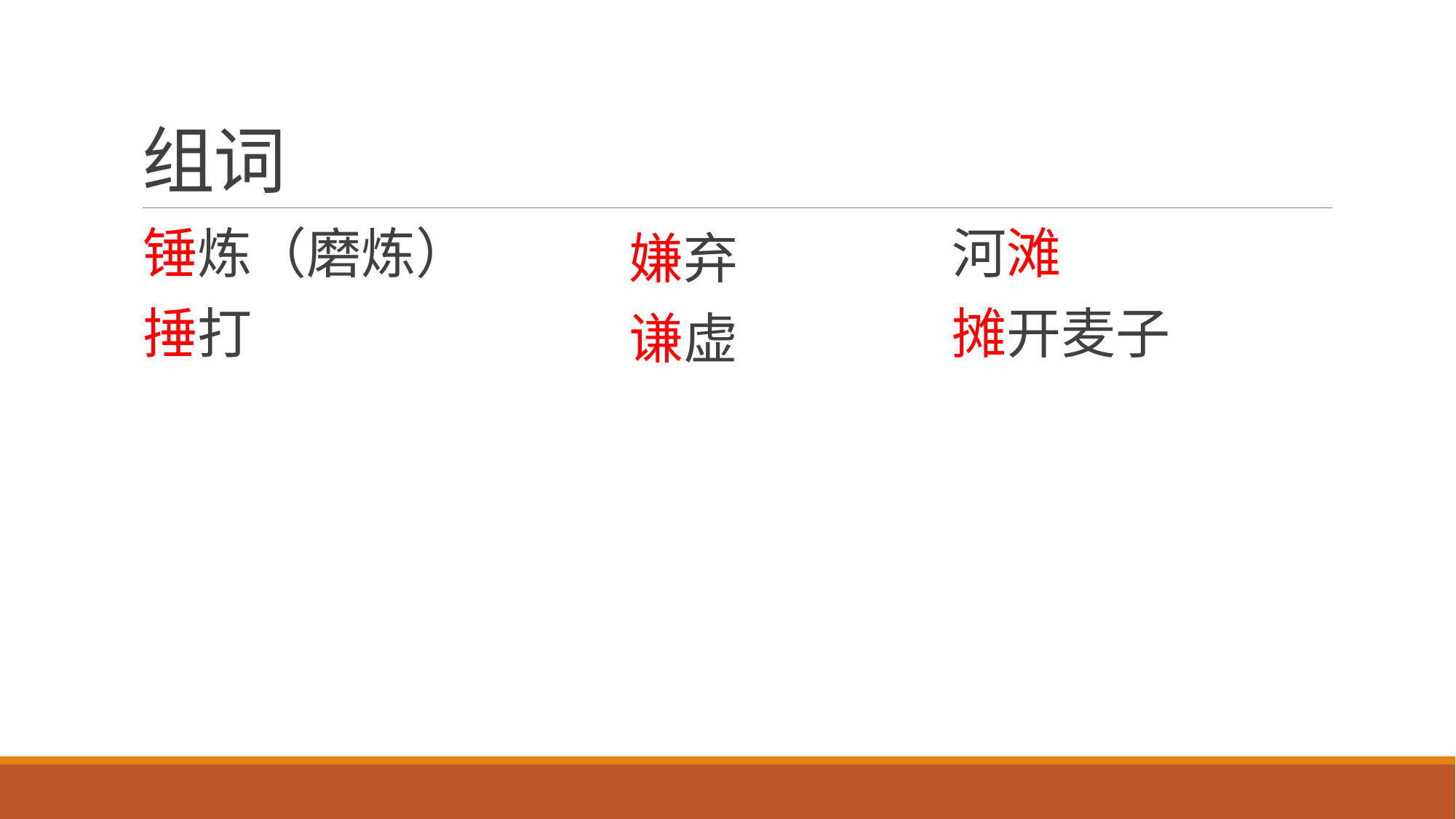

# 组词
锤炼（磨炼）
捶打
河滩
摊开麦子
嫌弃
谦虚